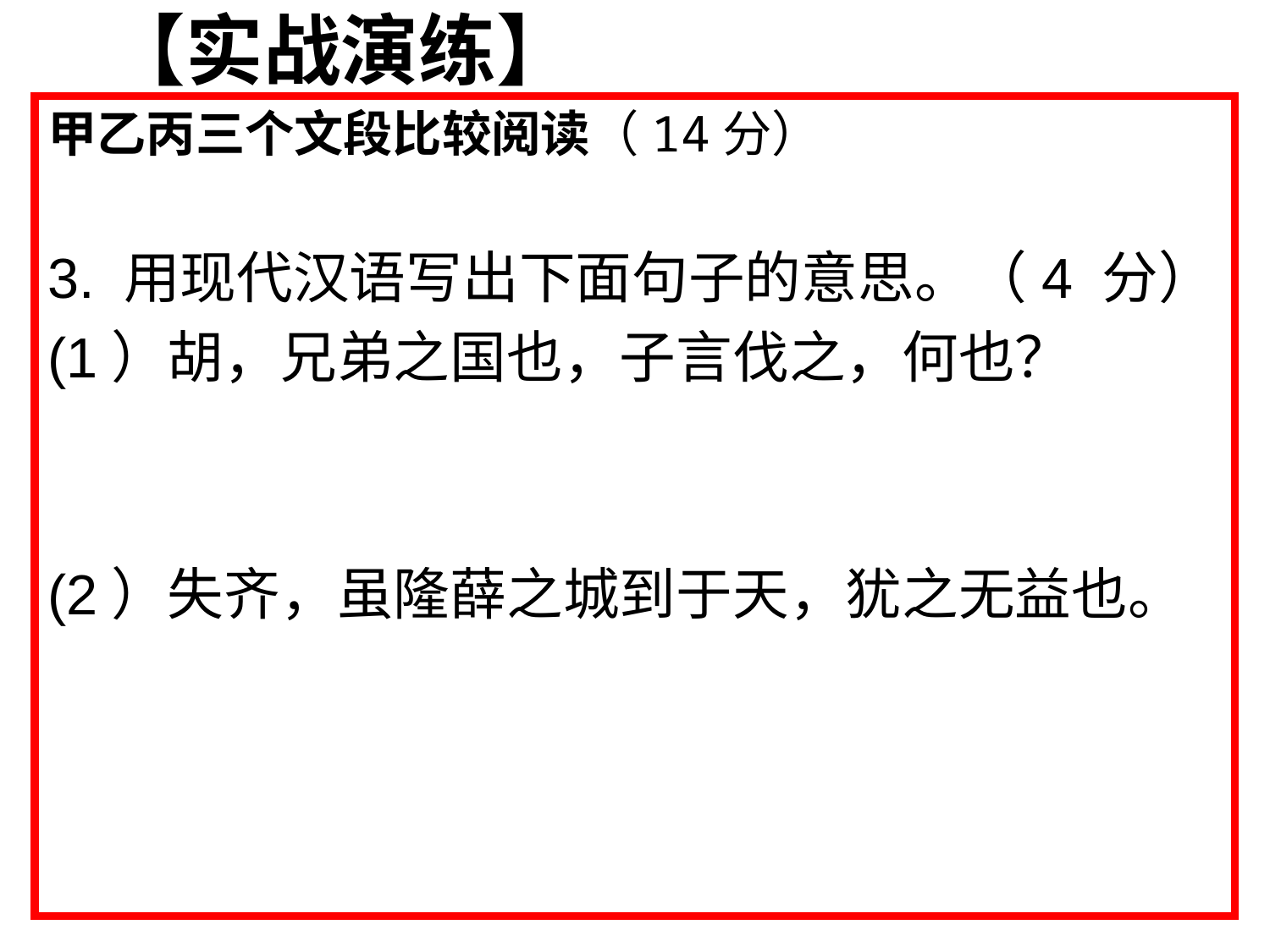

【实战演练】
甲乙丙三个文段比较阅读（14分）

3. 用现代汉语写出下面句子的意思。（4 分）
(1）胡，兄弟之国也，子言伐之，何也？

(2）失齐，虽隆薛之城到于天，犹之无益也。